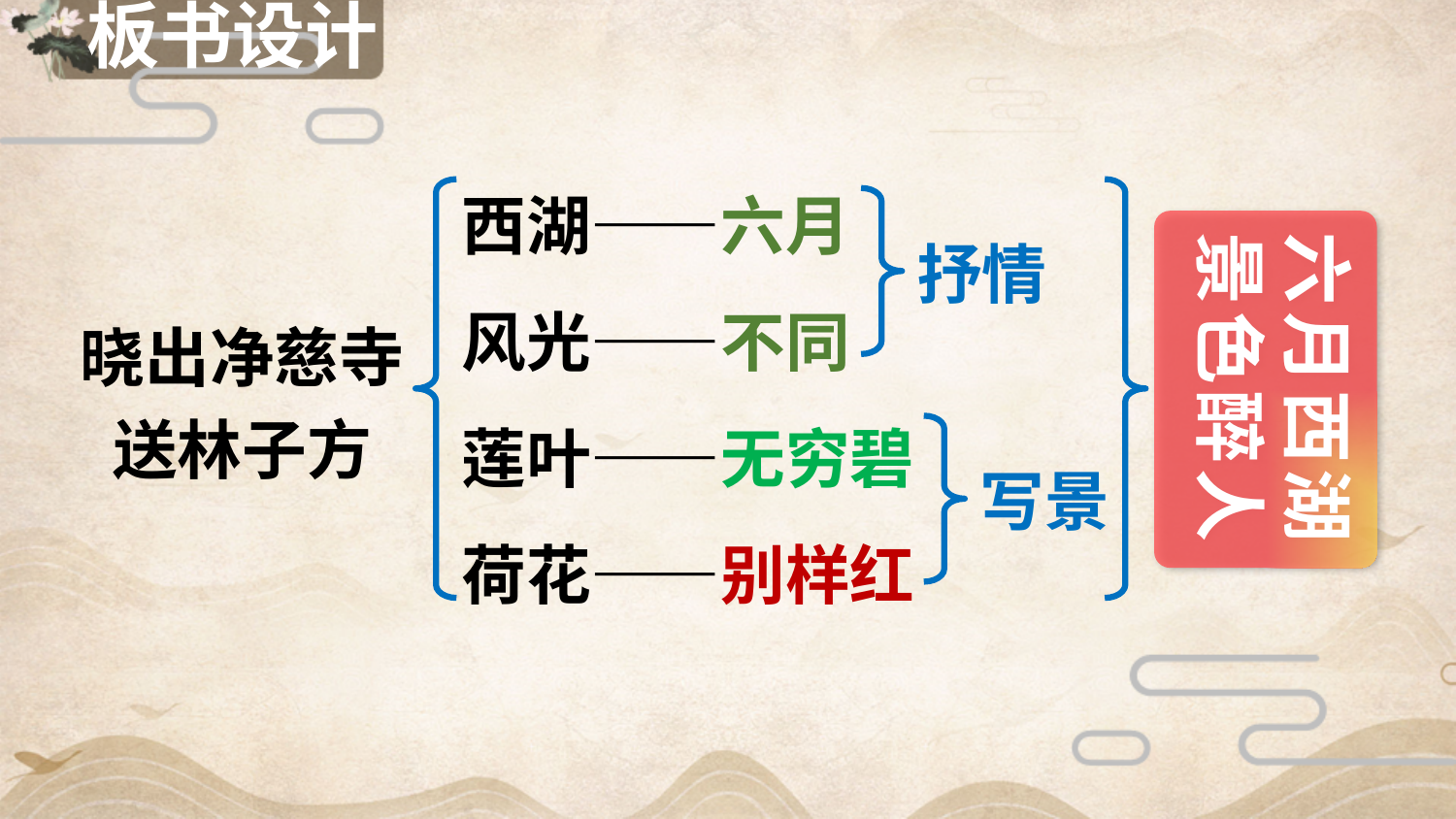

板书设计
西湖——六月
风光——不同
莲叶——无穷碧
荷花——别样红

抒情
六月西湖
景色醉人
晓出净慈寺送林子方

写景